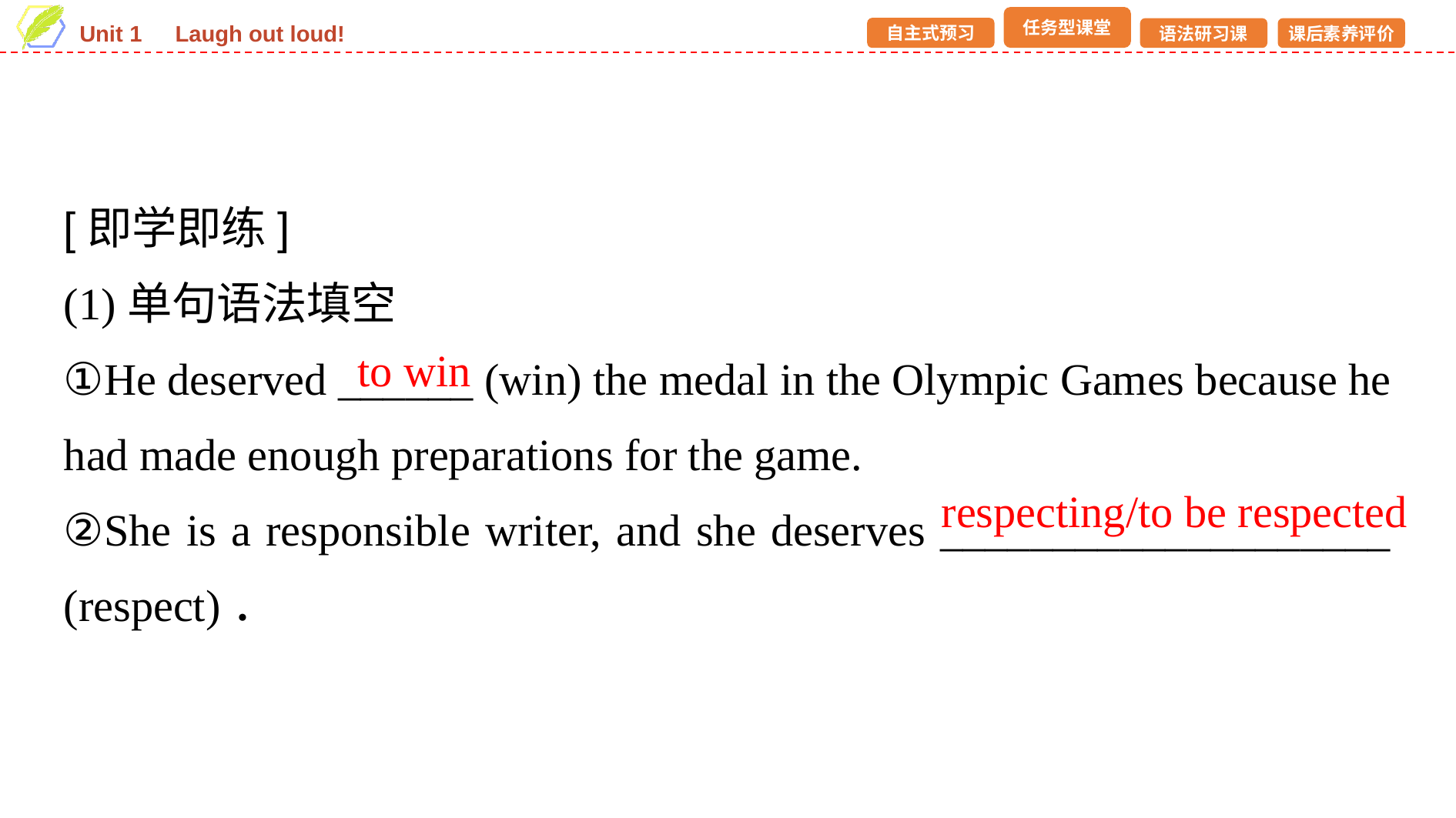

[即学即练]
(1)单句语法填空
①He deserved ______ (win) the medal in the Olympic Games because he had made enough preparations for the game.
②She is a responsible writer, and she deserves ____________________ (respect)．
to win
respecting/to be respected